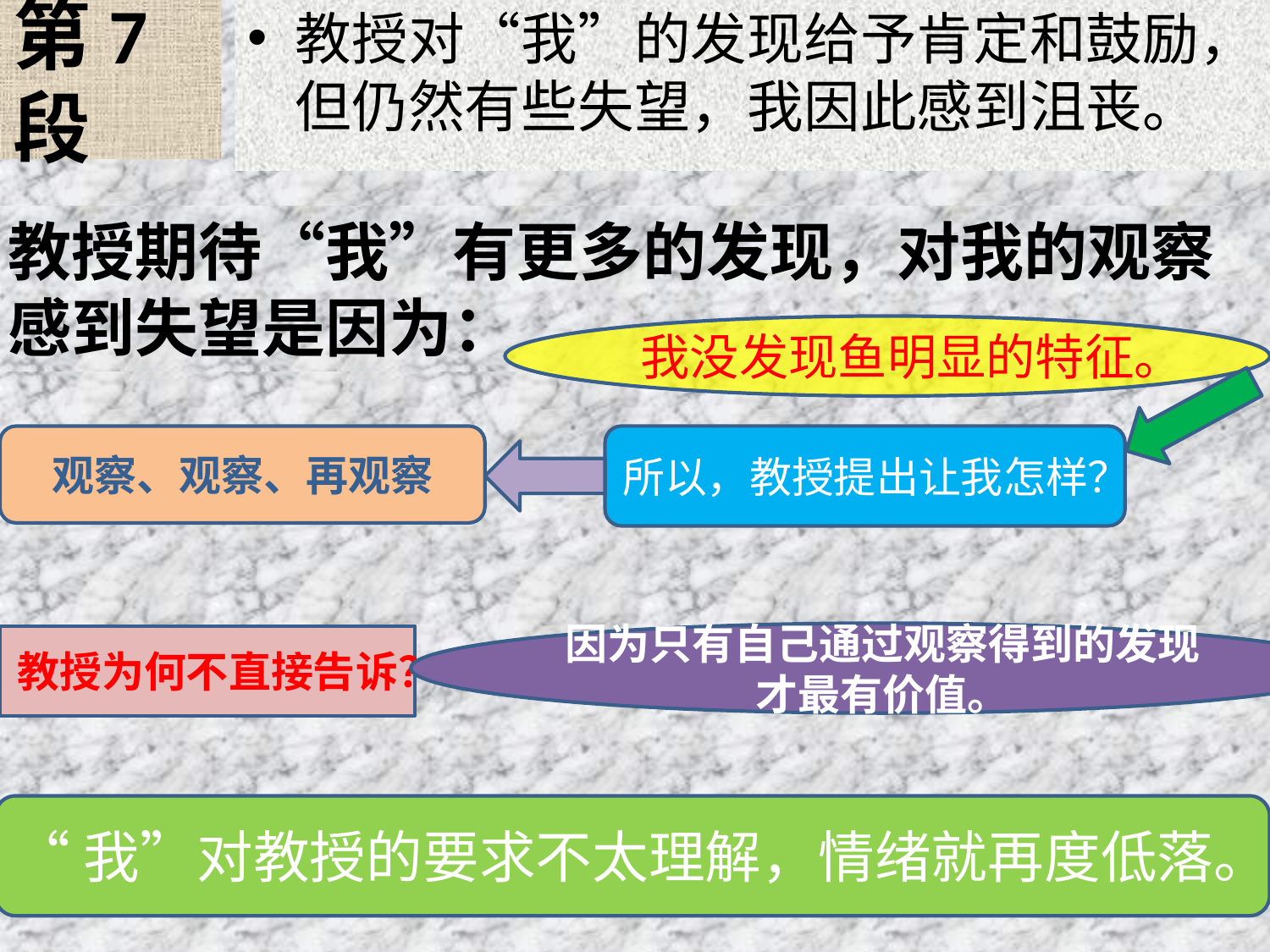

# 第7段
教授对“我”的发现给予肯定和鼓励，但仍然有些失望，我因此感到沮丧。
教授期待“我”有更多的发现，对我的观察感到失望是因为：
我没发现鱼明显的特征。

观察、观察、再观察
所以，教授提出让我怎样？

因为只有自己通过观察得到的发现才最有价值。
教授为何不直接告诉？
“我”对教授的要求不太理解，情绪就再度低落。